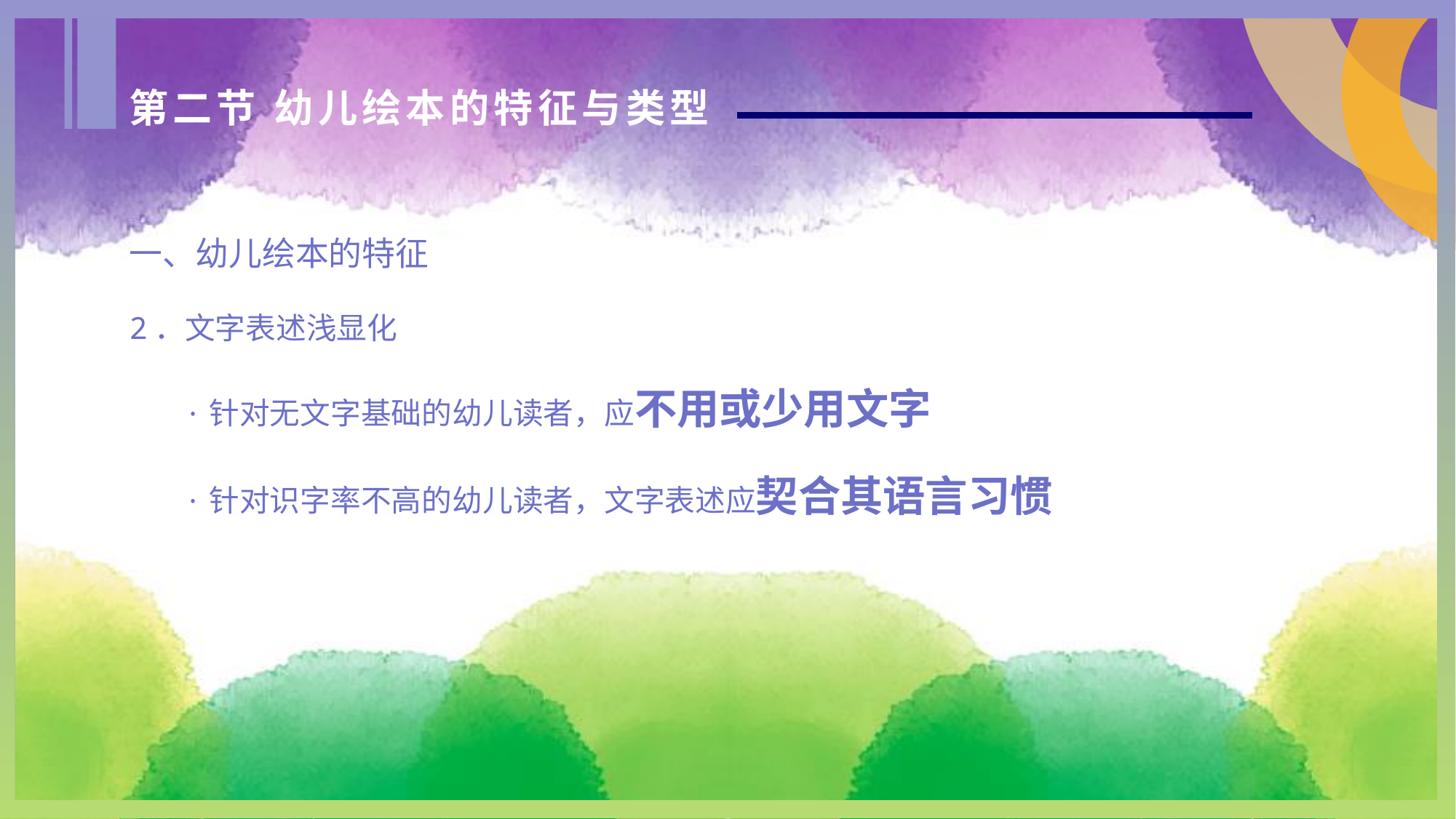

第二节 幼儿绘本的特征与类型
一、幼儿绘本的特征

2．文字表述浅显化

·针对无文字基础的幼儿读者，应不用或少用文字

·针对识字率不高的幼儿读者，文字表述应契合其语言习惯